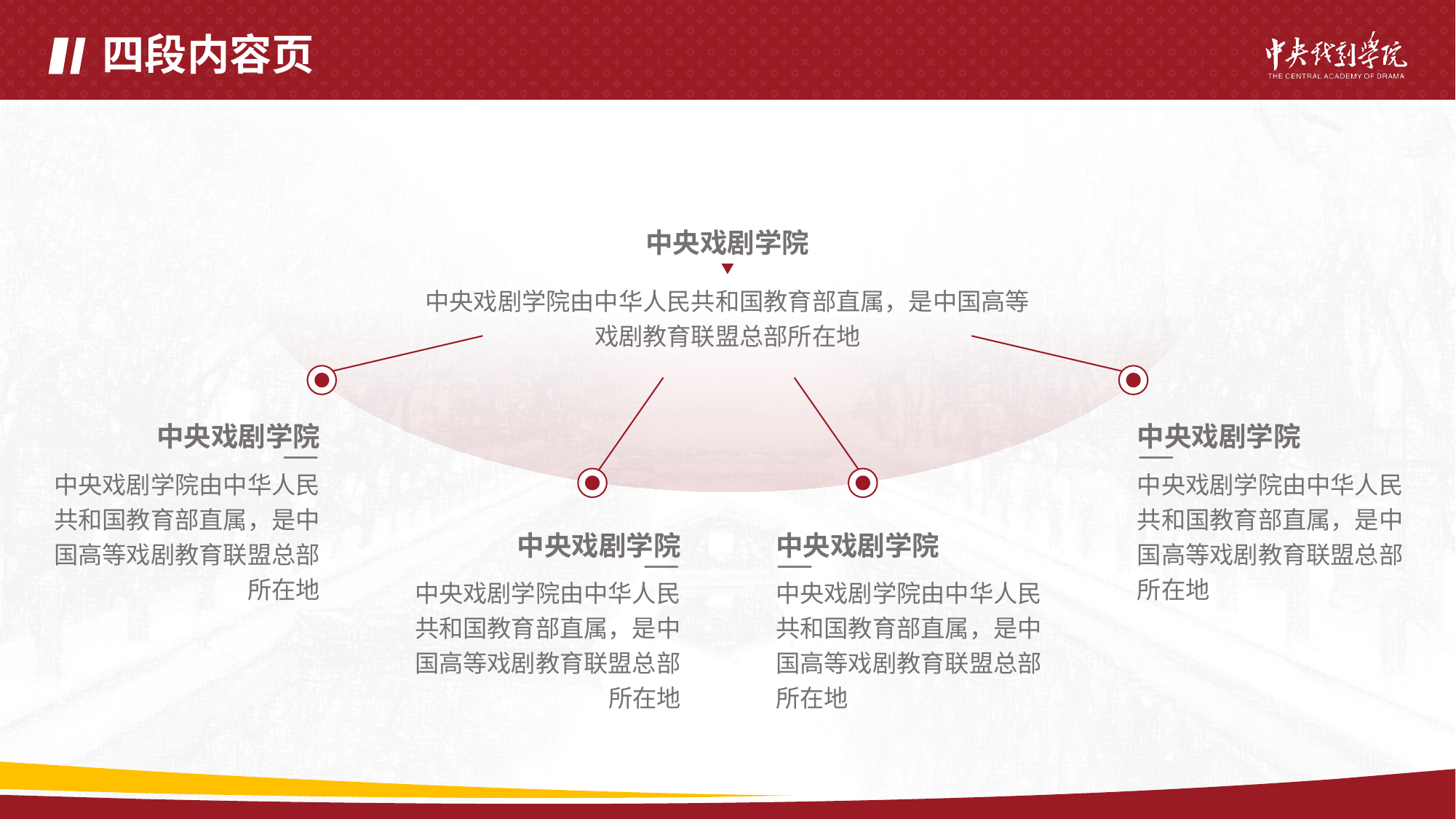

# 四段内容页
中央戏剧学院

中央戏剧学院由中华人民共和国教育部直属，是中国高等戏剧教育联盟总部所在地

中央戏剧学院
中央戏剧学院由中华人民共和国教育部直属，是中国高等戏剧教育联盟总部所在地
中央戏剧学院
中央戏剧学院由中华人民共和国教育部直属，是中国高等戏剧教育联盟总部所在地

中央戏剧学院
中央戏剧学院由中华人民共和国教育部直属，是中国高等戏剧教育联盟总部所在地
中央戏剧学院
中央戏剧学院由中华人民共和国教育部直属，是中国高等戏剧教育联盟总部所在地